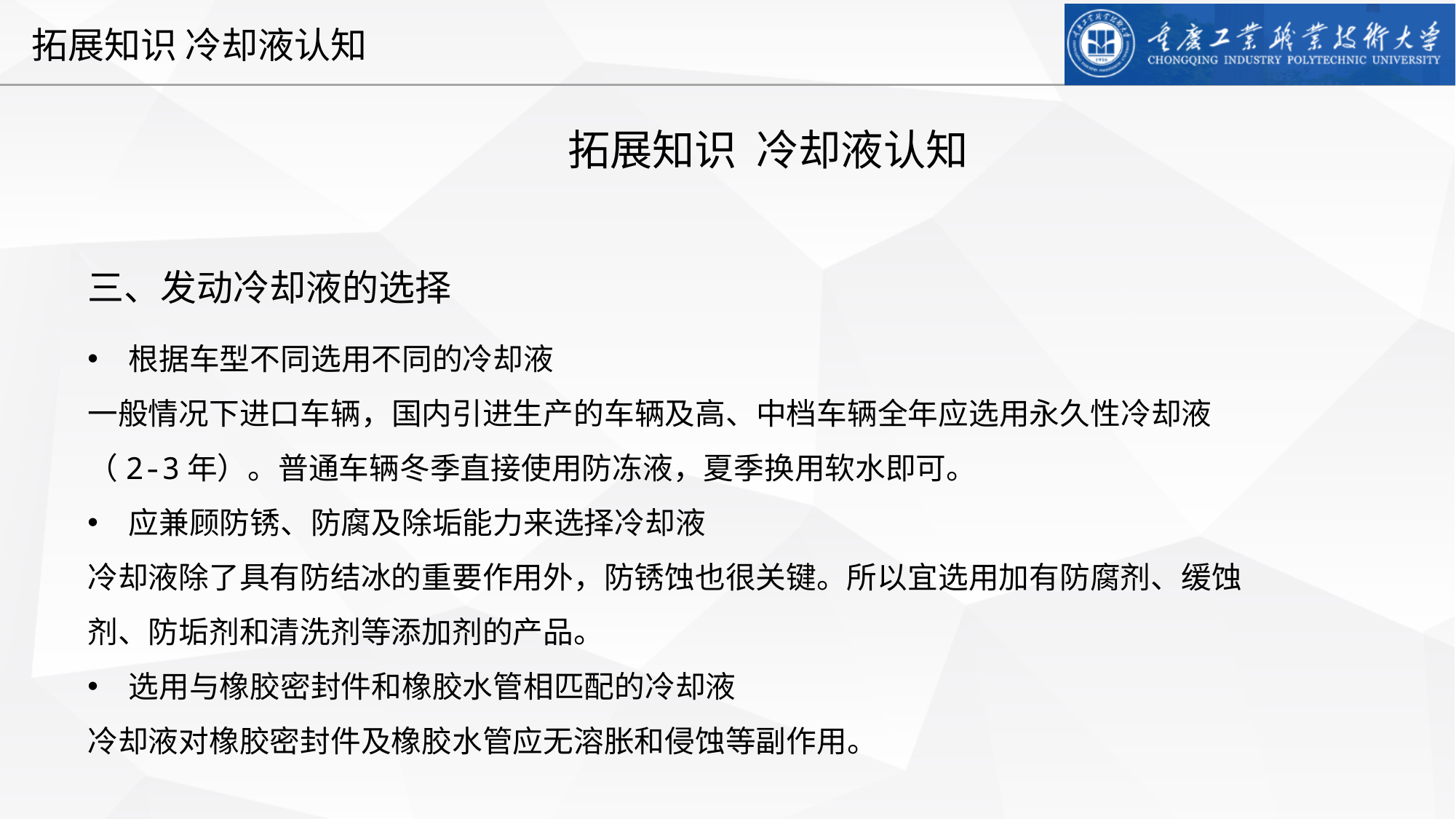

拓展知识  冷却液认知
三、发动冷却液的选择
根据车型不同选用不同的冷却液
一般情况下进口车辆，国内引进生产的车辆及高、中档车辆全年应选用永久性冷却液（2-3年）。普通车辆冬季直接使用防冻液，夏季换用软水即可。
应兼顾防锈、防腐及除垢能力来选择冷却液
冷却液除了具有防结冰的重要作用外，防锈蚀也很关键。所以宜选用加有防腐剂、缓蚀剂、防垢剂和清洗剂等添加剂的产品。
选用与橡胶密封件和橡胶水管相匹配的冷却液
冷却液对橡胶密封件及橡胶水管应无溶胀和侵蚀等副作用。